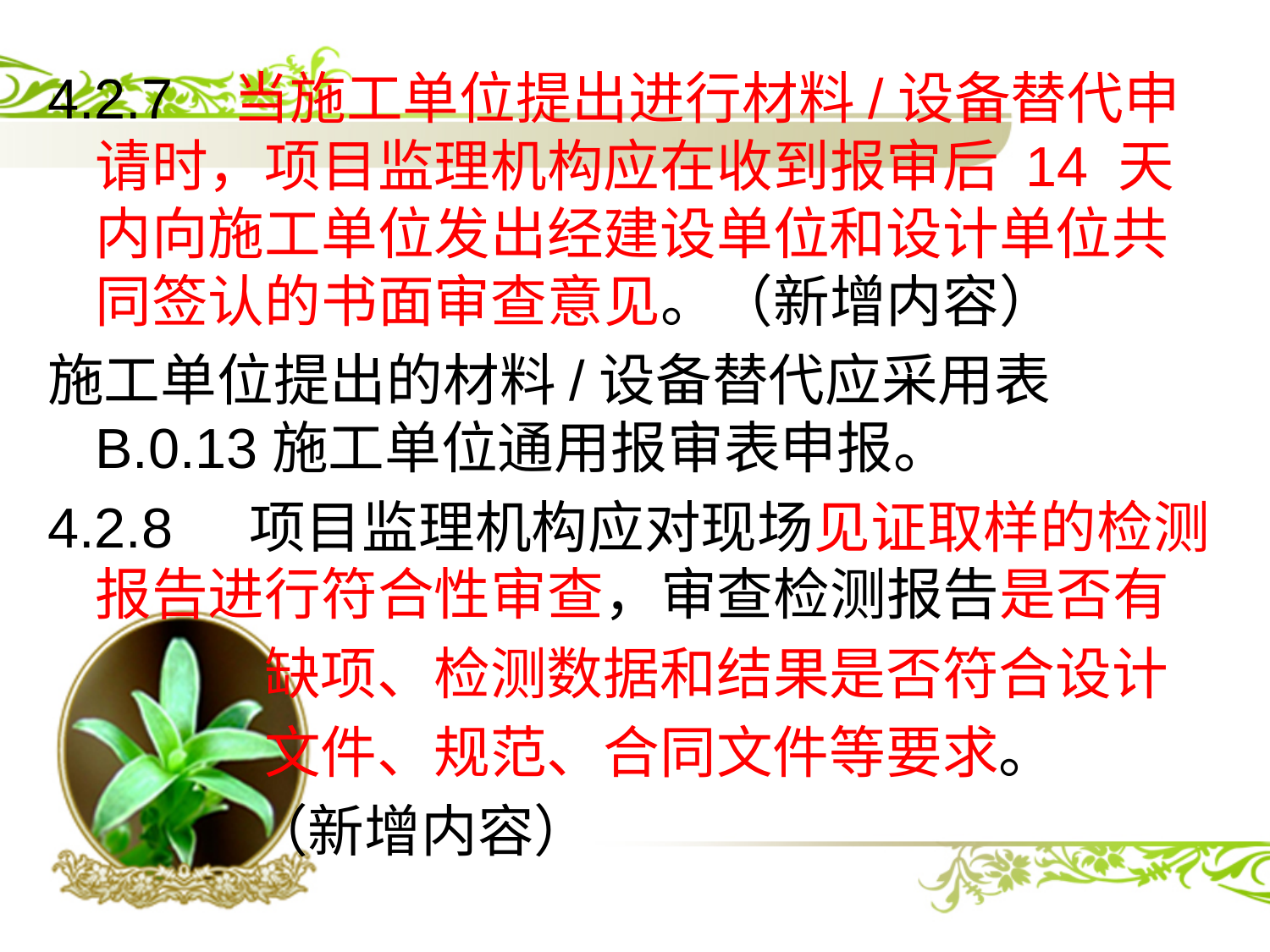

4.2.7   当施工单位提出进行材料/设备替代申请时，项目监理机构应在收到报审后 14 天内向施工单位发出经建设单位和设计单位共同签认的书面审查意见。（新增内容）
施工单位提出的材料/设备替代应采用表 B.0.13施工单位通用报审表申报。
4.2.8    项目监理机构应对现场见证取样的检测报告进行符合性审查，审查检测报告是否有
                缺项、检测数据和结果是否符合设计
                文件、规范、合同文件等要求。
               （新增内容）